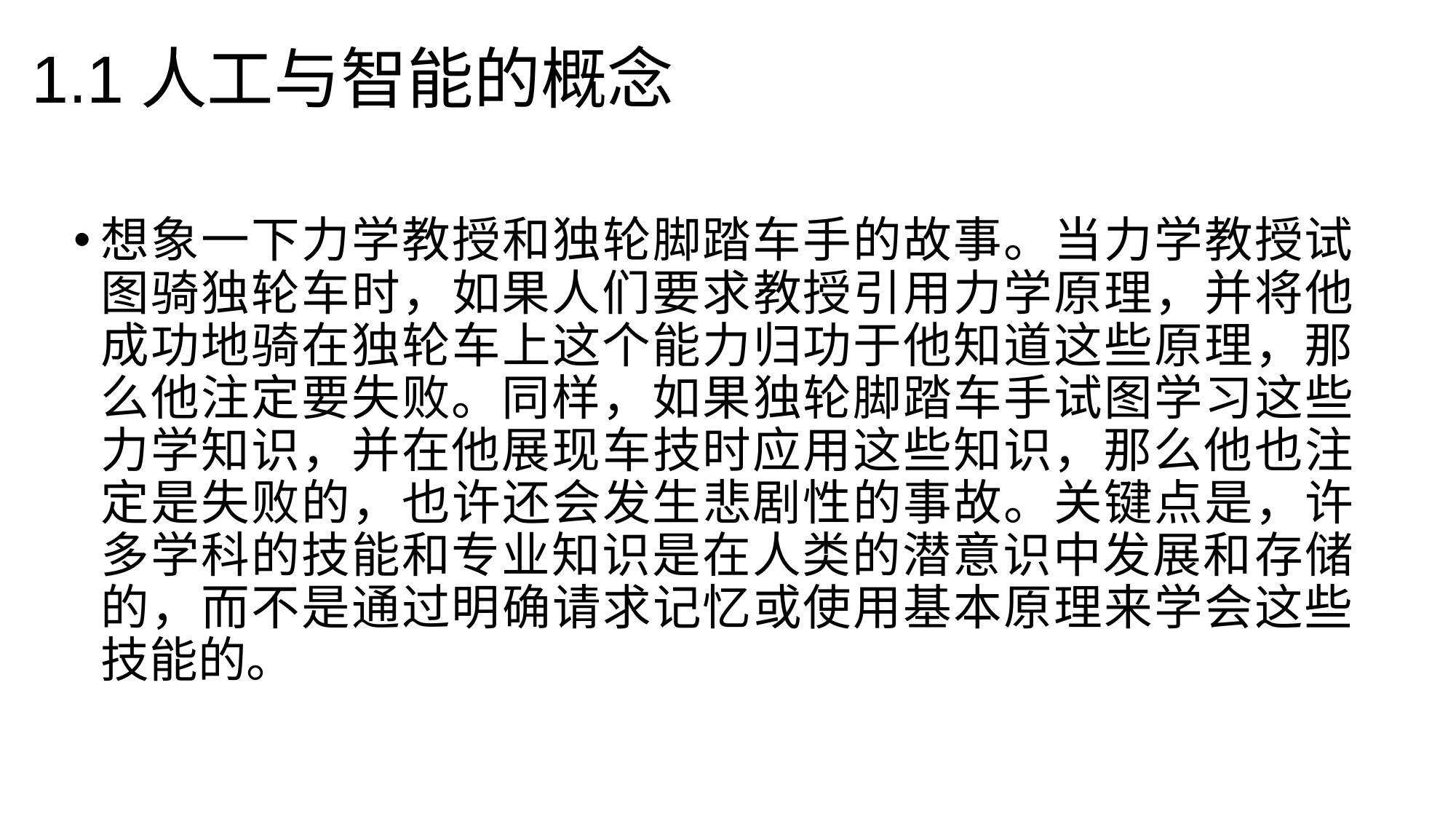

1.1人工与智能的概念
想象一下力学教授和独轮脚踏车手的故事。当力学教授试图骑独轮车时，如果人们要求教授引用力学原理，并将他成功地骑在独轮车上这个能力归功于他知道这些原理，那么他注定要失败。同样，如果独轮脚踏车手试图学习这些力学知识，并在他展现车技时应用这些知识，那么他也注定是失败的，也许还会发生悲剧性的事故。关键点是，许多学科的技能和专业知识是在人类的潜意识中发展和存储的，而不是通过明确请求记忆或使用基本原理来学会这些技能的。